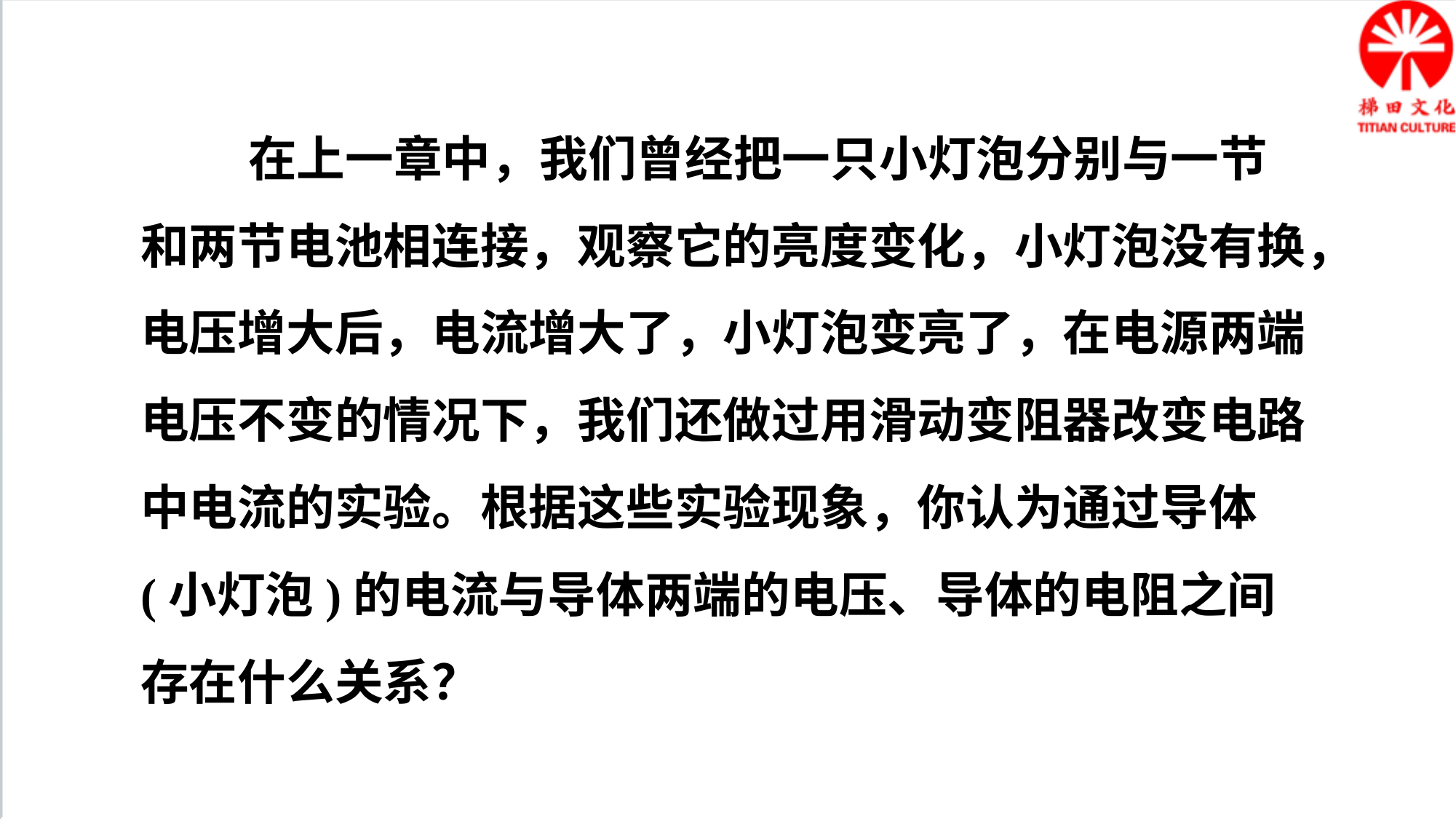

在上一章中，我们曾经把一只小灯泡分别与一节和两节电池相连接，观察它的亮度变化，小灯泡没有换，电压增大后，电流增大了，小灯泡变亮了，在电源两端电压不变的情况下，我们还做过用滑动变阻器改变电路中电流的实验。根据这些实验现象，你认为通过导体(小灯泡)的电流与导体两端的电压、导体的电阻之间存在什么关系？